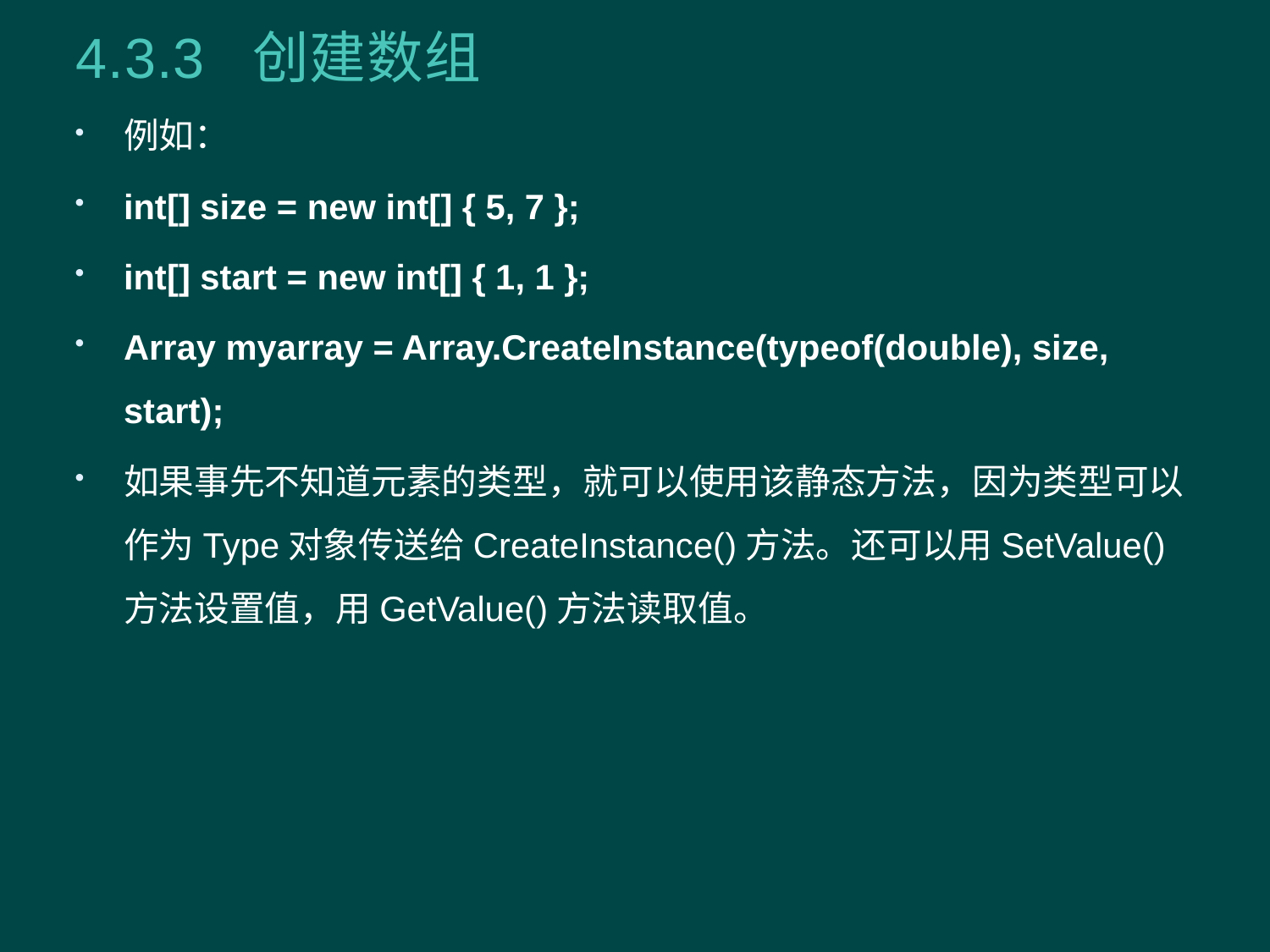

# 4.3.3  创建数组
例如：
int[] size = new int[] { 5, 7 };
int[] start = new int[] { 1, 1 };
Array myarray = Array.CreateInstance(typeof(double), size, start);
如果事先不知道元素的类型，就可以使用该静态方法，因为类型可以作为Type对象传送给CreateInstance()方法。还可以用SetValue()方法设置值，用GetValue()方法读取值。